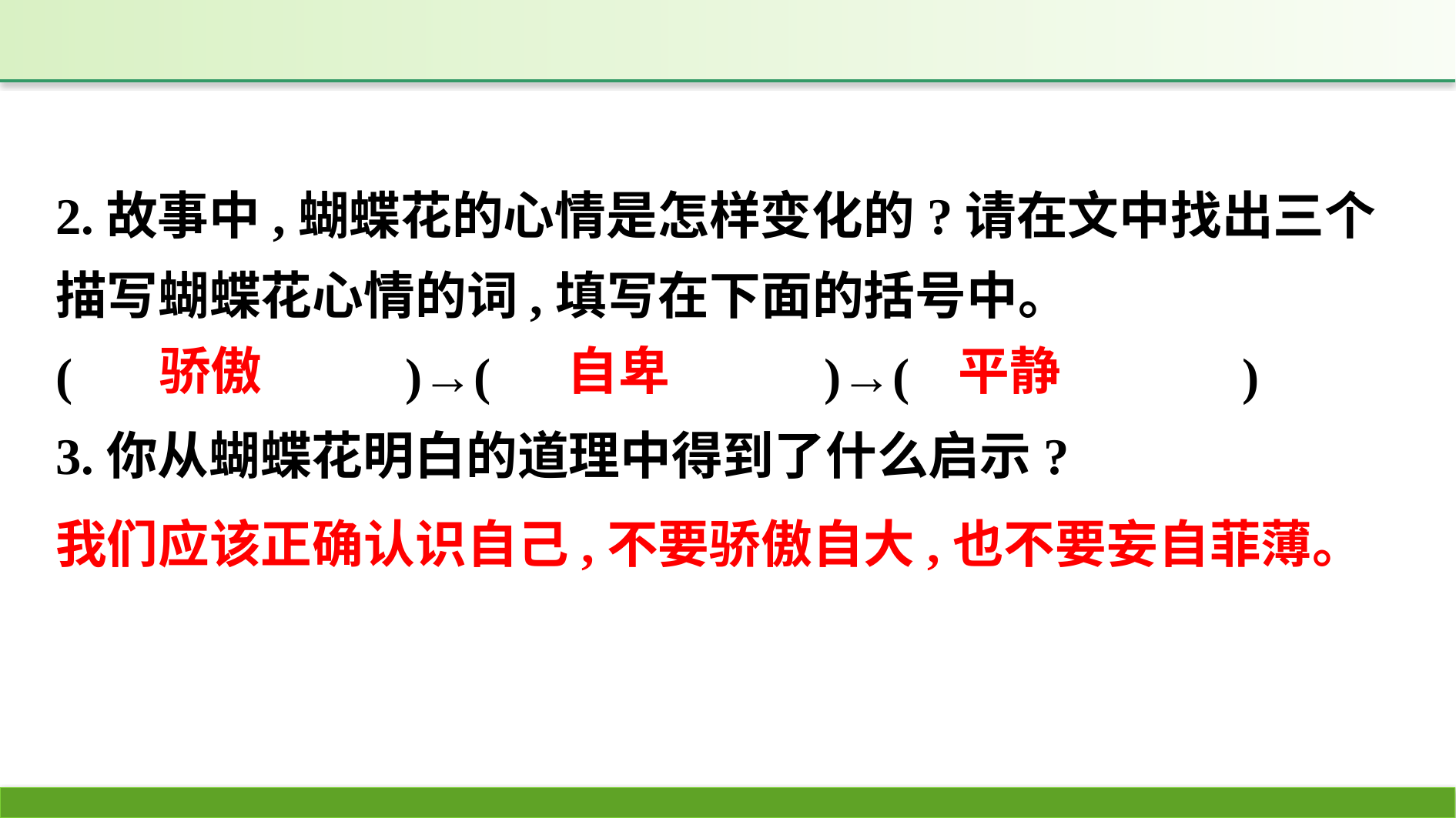

2.故事中,蝴蝶花的心情是怎样变化的?请在文中找出三个描写蝴蝶花心情的词,填写在下面的括号中。
(　　　　　　)→(　　　　　　)→(　　　　　　)
3.你从蝴蝶花明白的道理中得到了什么启示?
自卑
平静
骄傲
我们应该正确认识自己,不要骄傲自大,也不要妄自菲薄。